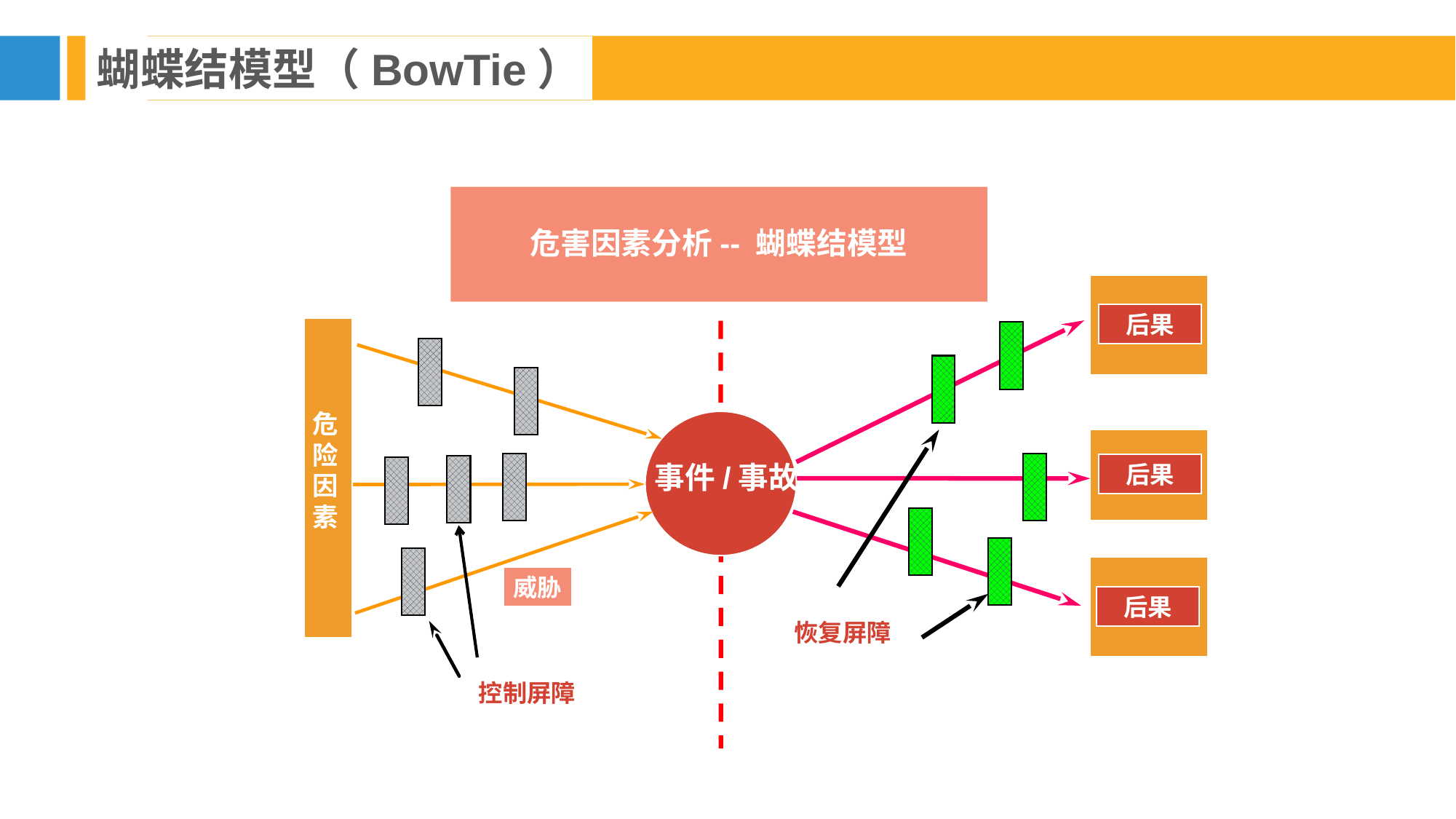

蝴蝶结模型（BowTie）
危害因素分析-- 蝴蝶结模型

后果

危险
因
素

事件/事故

后果

威胁
后果

恢复屏障

控制屏障